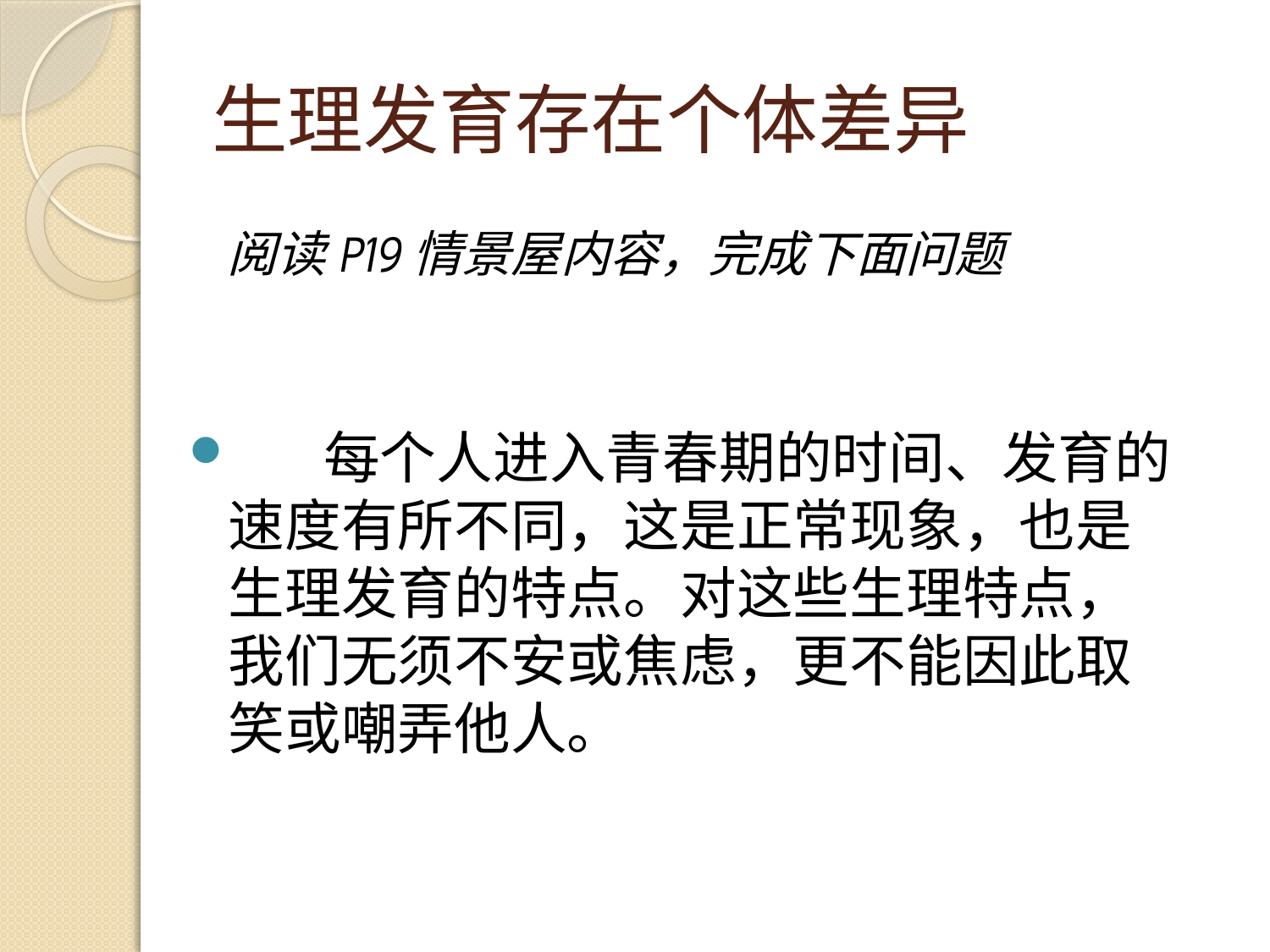

# 生理发育存在个体差异
阅读P19情景屋内容，完成下面问题
      每个人进入青春期的时间、发育的速度有所不同，这是正常现象，也是生理发育的特点。对这些生理特点，我们无须不安或焦虑，更不能因此取笑或嘲弄他人。